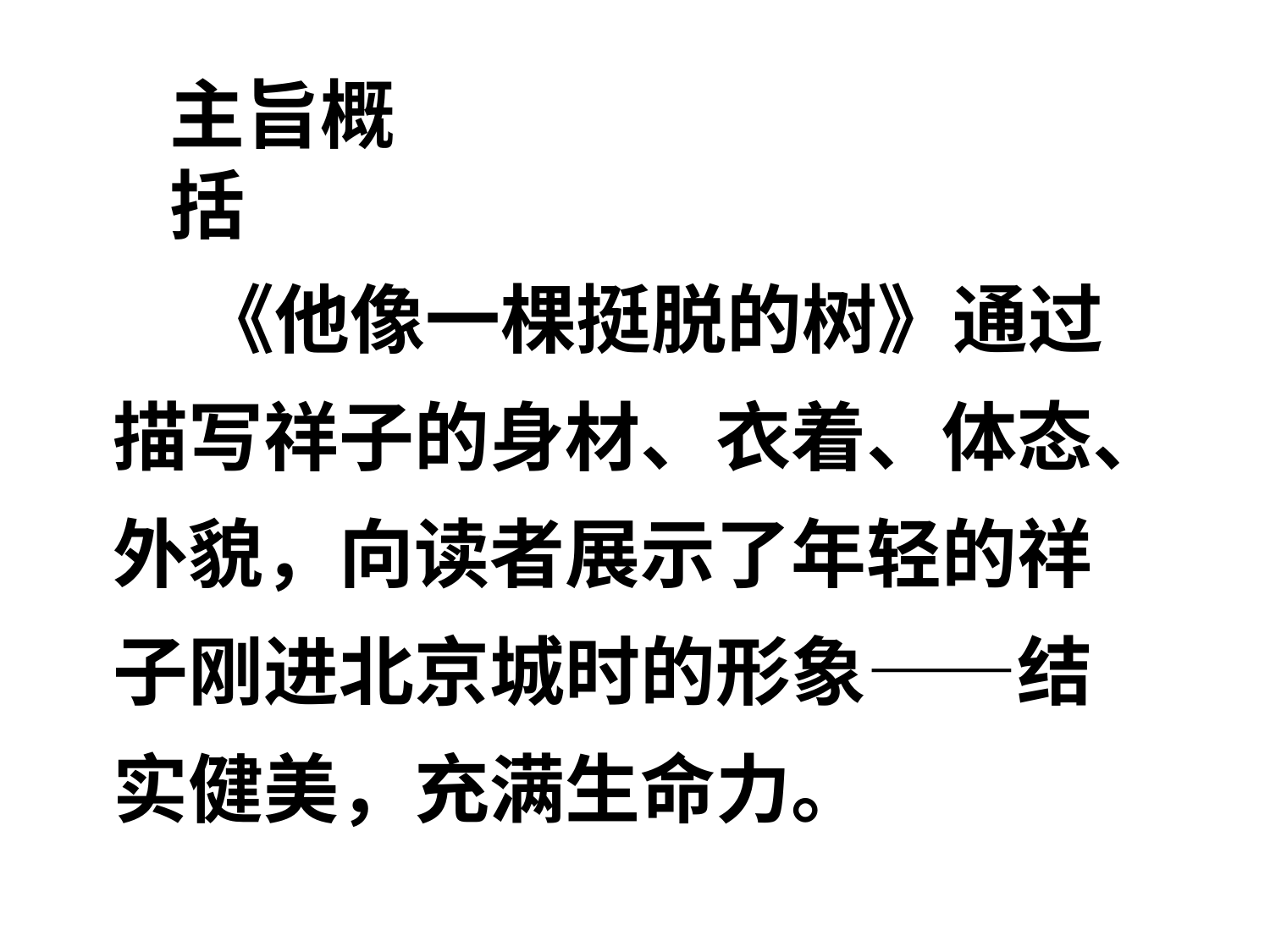

主旨概括
    《他像一棵挺脱的树》通过描写祥子的身材、衣着、体态、外貌，向读者展示了年轻的祥子刚进北京城时的形象——结实健美，充满生命力。